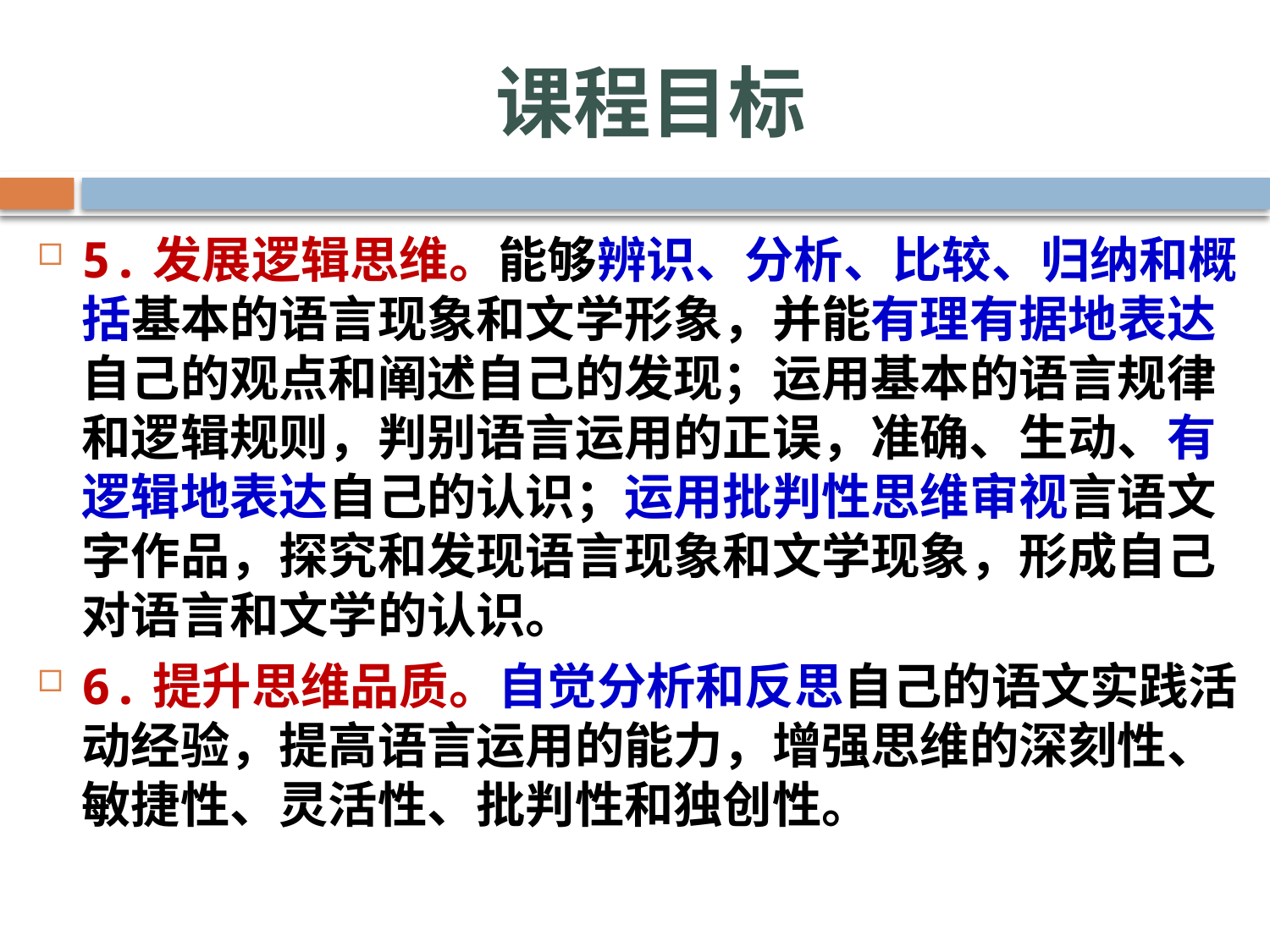

# 课程目标
5.发展逻辑思维。能够辨识、分析、比较、归纳和概括基本的语言现象和文学形象，并能有理有据地表达自己的观点和阐述自己的发现；运用基本的语言规律和逻辑规则，判别语言运用的正误，准确、生动、有逻辑地表达自己的认识；运用批判性思维审视言语文字作品，探究和发现语言现象和文学现象，形成自己对语言和文学的认识。
6.提升思维品质。自觉分析和反思自己的语文实践活动经验，提高语言运用的能力，增强思维的深刻性、敏捷性、灵活性、批判性和独创性。